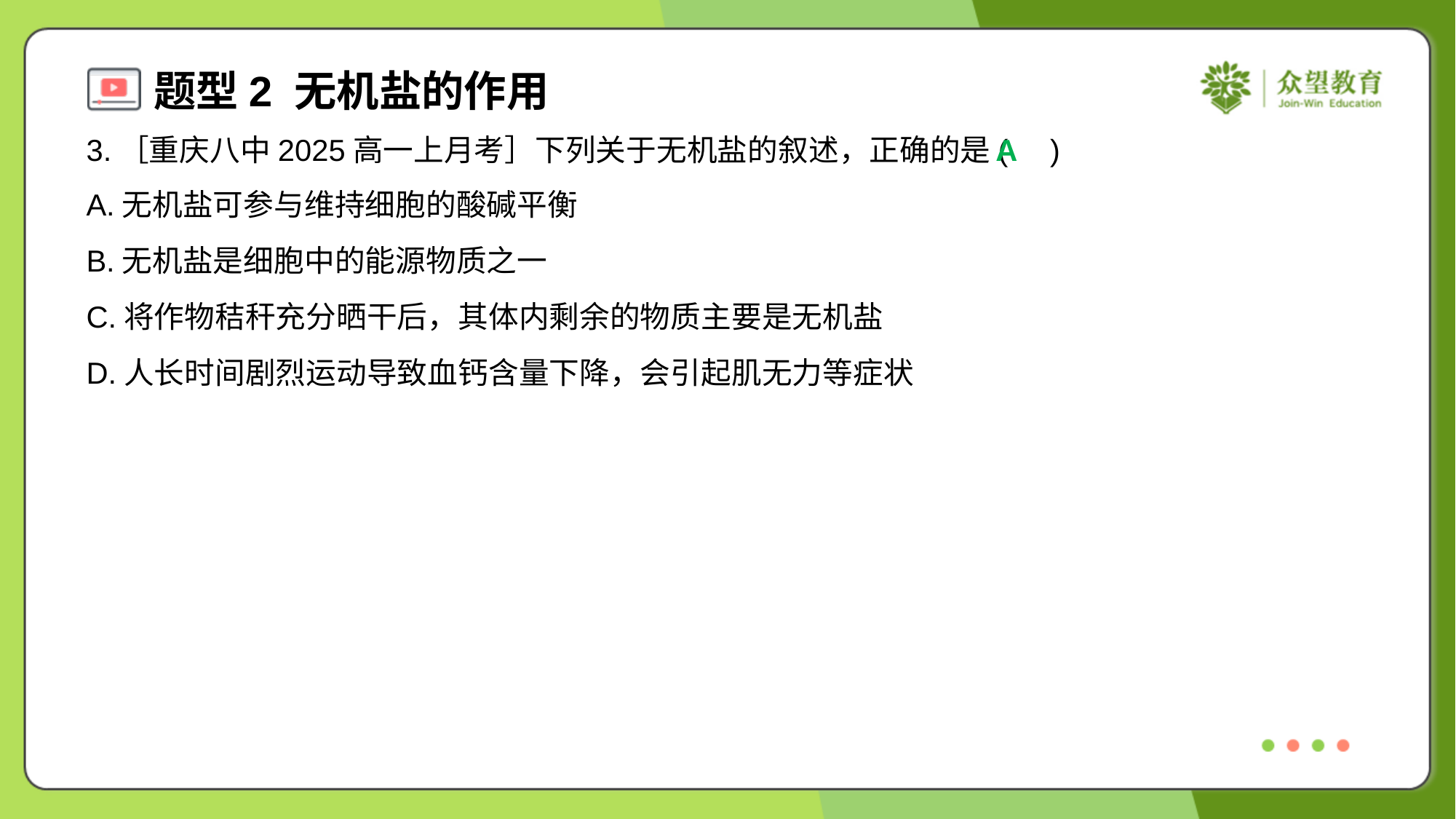

3.［重庆八中2025高一上月考］下列关于无机盐的叙述，正确的是(     )
A
A.无机盐可参与维持细胞的酸碱平衡
B.无机盐是细胞中的能源物质之一
C.将作物秸秆充分晒干后，其体内剩余的物质主要是无机盐
D.人长时间剧烈运动导致血钙含量下降，会引起肌无力等症状